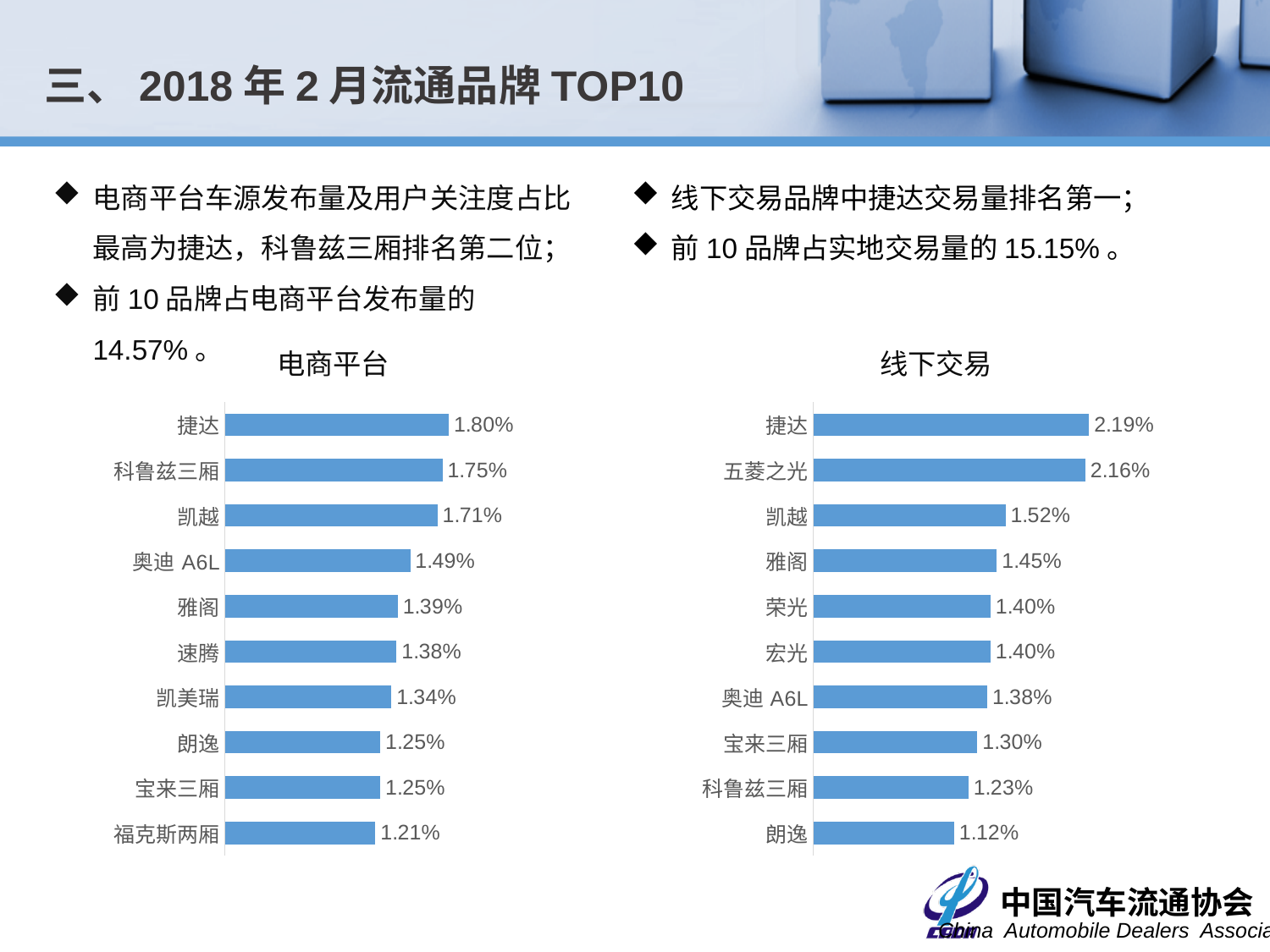

三、2018年2月流通品牌TOP10
电商平台车源发布量及用户关注度占比最高为捷达，科鲁兹三厢排名第二位；
前10品牌占电商平台发布量的14.57%。
线下交易品牌中捷达交易量排名第一；
前10品牌占实地交易量的15.15%。
电商平台
线下交易

### Chart

| Category | 占比 |
|---|---|
| 捷达 | 0.018 |
| 科鲁兹三厢 | 0.017500000000000005 |
| 凯越 | 0.0171 |
| 奥迪A6L | 0.014900000000000002 |
| 雅阁 | 0.0139 |
| 速腾 | 0.013800000000000003 |
| 凯美瑞 | 0.013400000000000002 |
| 朗逸 | 0.0125 |
| 宝来三厢 | 0.0125 |
| 福克斯两厢 | 0.012100000000000001 |

### Chart

| Category | 占比 |
|---|---|
| 捷达 | 0.021850591786860895 |
| 五菱之光 | 0.021551104509080453 |
| 凯越 | 0.015225933202357565 |
| 雅阁 | 0.014543102209018163 |
| 荣光 | 0.014039963582347019 |
| 宏光 | 0.014039963582347019 |
| 奥迪A6L | 0.013788394269011456 |
| 宝来三厢 | 0.01299774785567109 |
| 科鲁兹三厢 | 0.012290957880109251 |
| 朗逸 | 0.011164885715654804 |